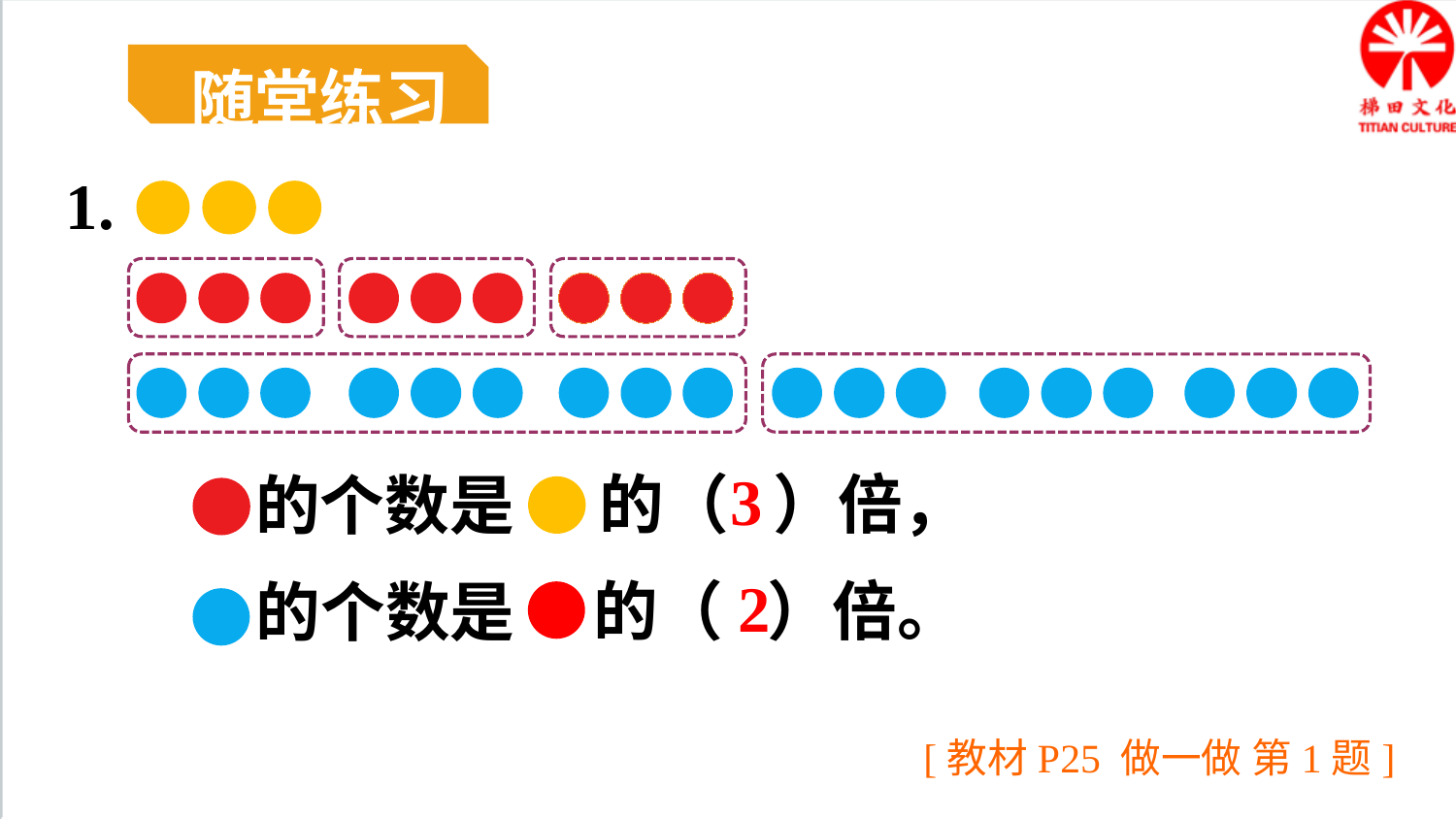

随堂练习

1.

3
的（   ）倍，
的个数是

的（   ）倍。
的个数是

2
[教材P25 做一做 第1题]